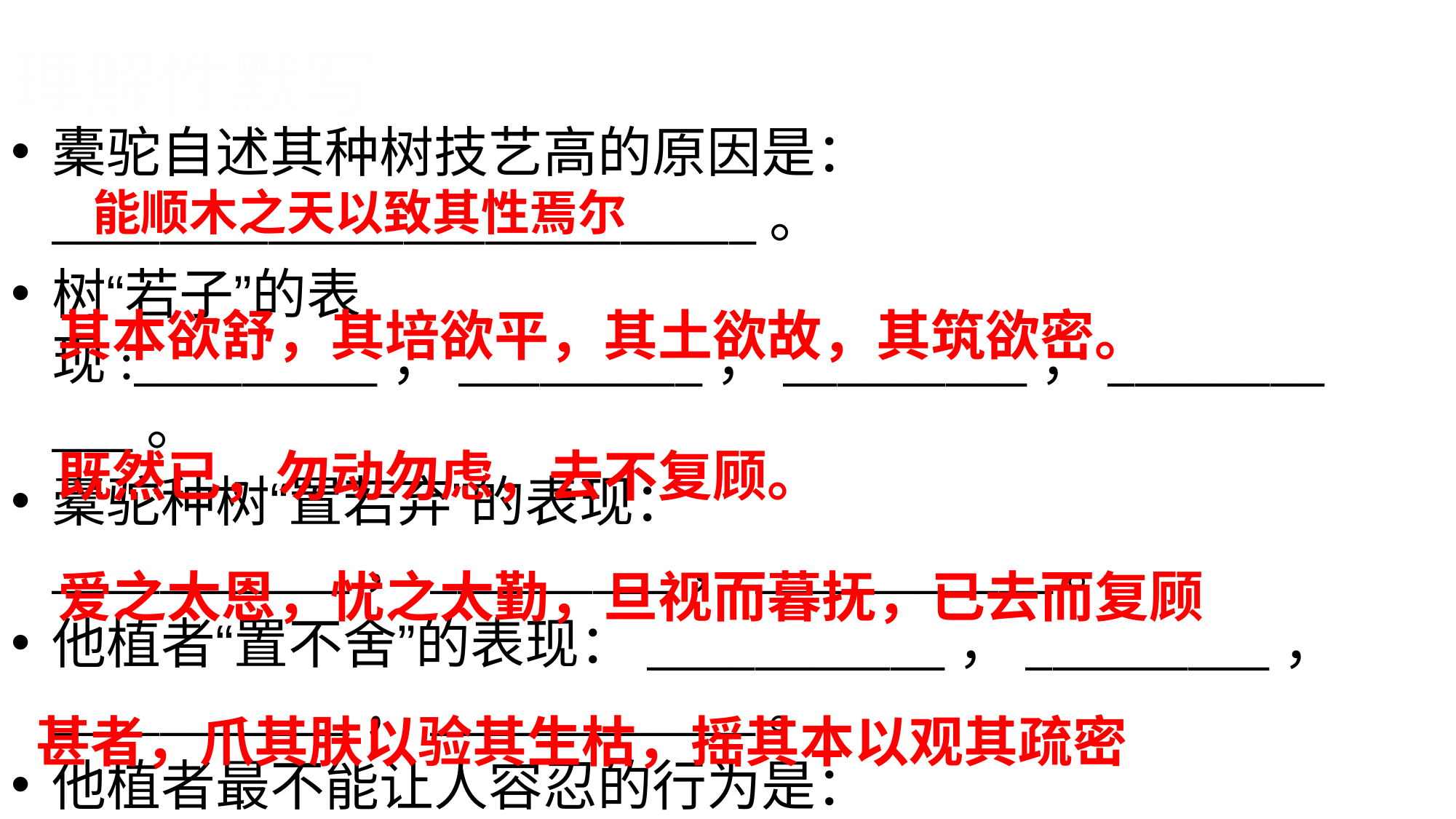

# 理解性默写
橐驼自述其种树技艺高的原因是：__________________________。
树“若子”的表现:_________，_________，_________，___________。
橐驼种树“置若弃”的表现：___________，_________，___________。
他植者“置不舍”的表现：___________，_________，___________，____________。
他植者最不能让人容忍的行为是：____________，____________，_______________。
能顺木之天以致其性焉尔
其本欲舒，其培欲平，其土欲故，其筑欲密。
既然已，勿动勿虑，去不复顾。
爱之太恩，忧之太勤，旦视而暮抚，已去而复顾
甚者，爪其肤以验其生枯，摇其本以观其疏密